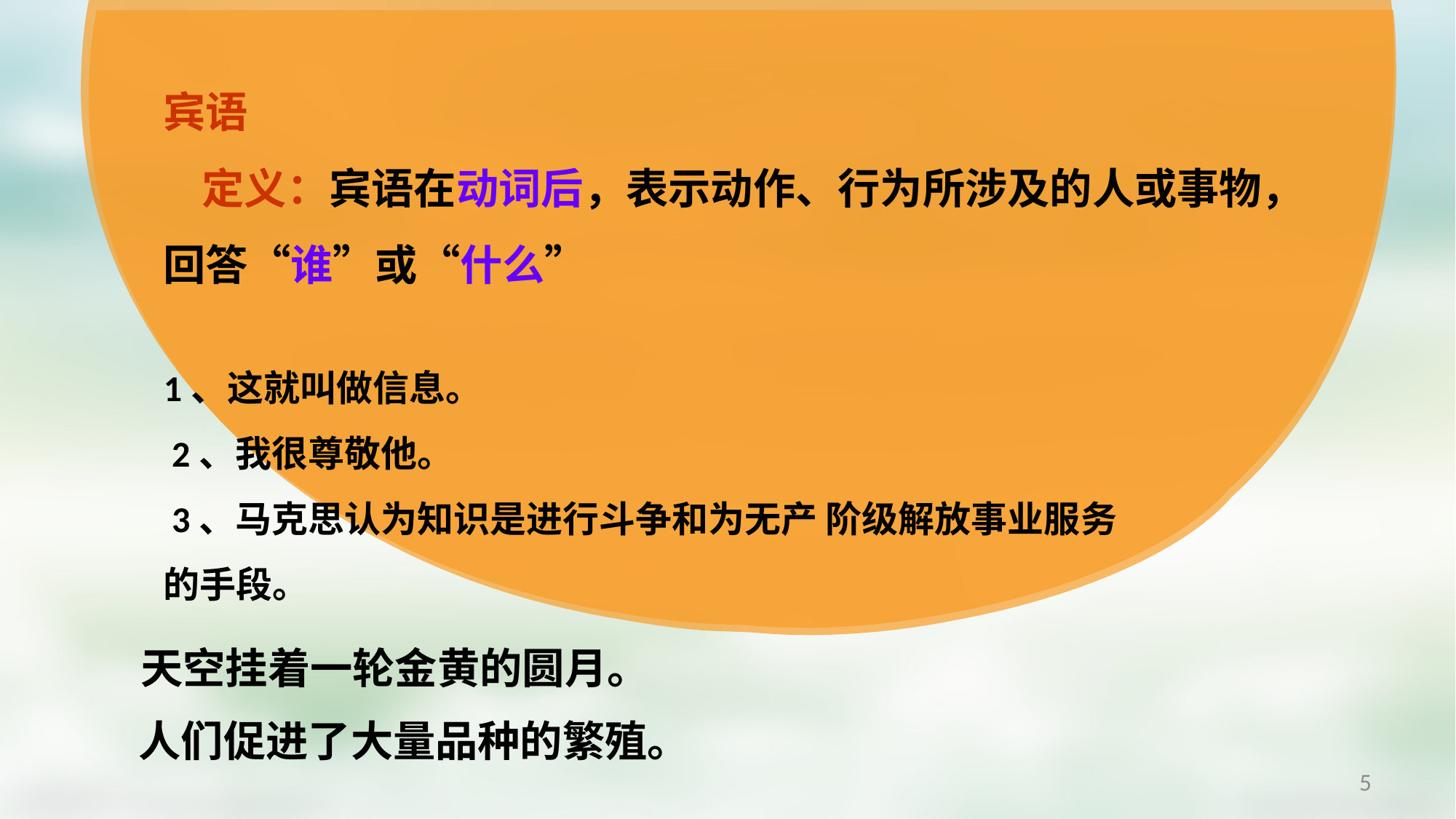

宾语
    定义：宾语在动词后，表示动作、行为所涉及的人或事物，回答“谁”或“什么”
1、这就叫做信息。
 2、我很尊敬他。
 3、马克思认为知识是进行斗争和为无产 阶级解放事业服务的手段。
天空挂着一轮金黄的圆月。
人们促进了大量品种的繁殖。
5